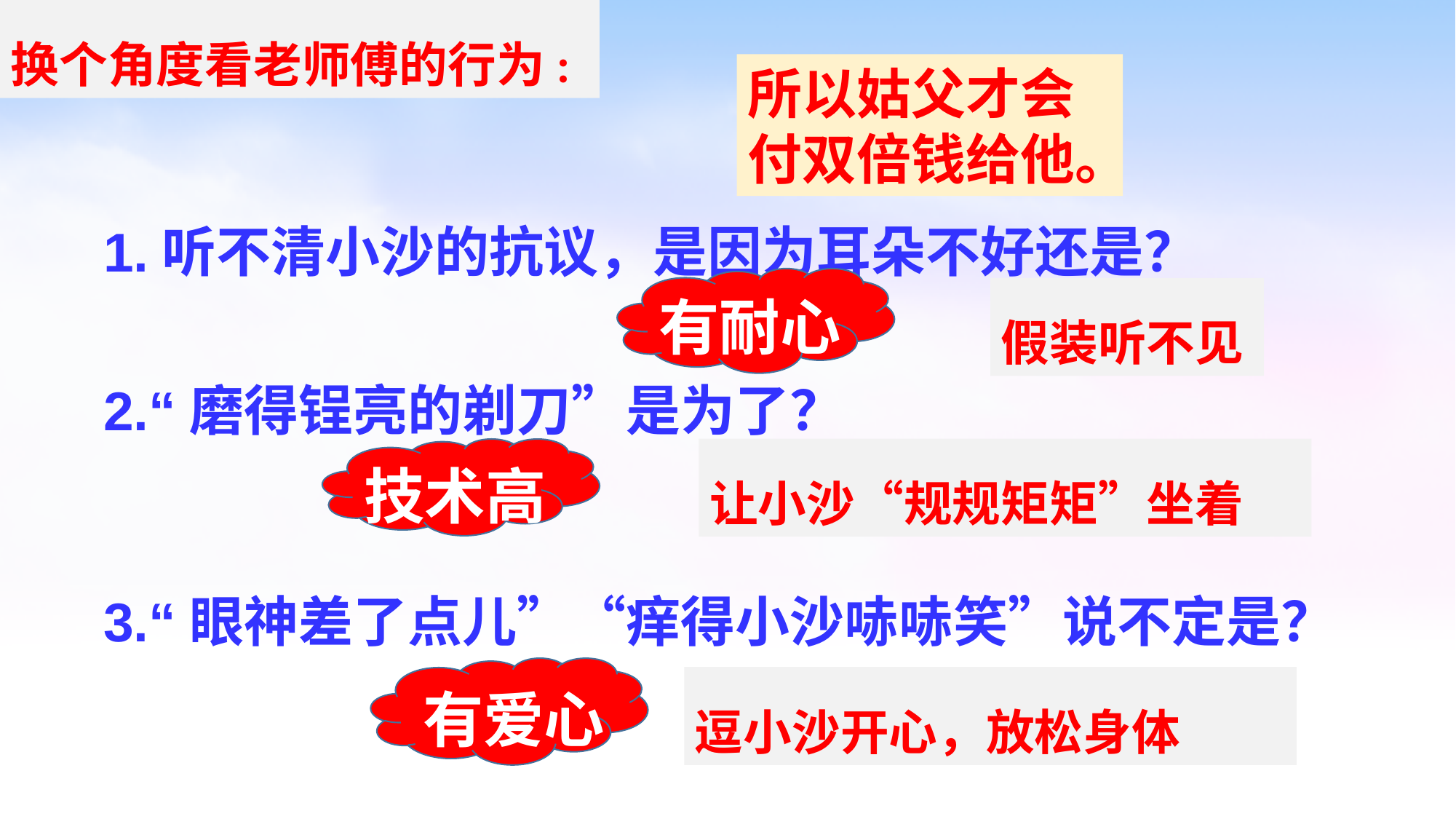

换个角度看老师傅的行为:
所以姑父才会付双倍钱给他。
1.听不清小沙的抗议，是因为耳朵不好还是？

有耐心
假装听不见
2.“磨得锃亮的剃刀”是为了？

技术高
让小沙“规规矩矩”坐着
3.“眼神差了点儿”“痒得小沙哧哧笑”说不定是？

有爱心
逗小沙开心，放松身体